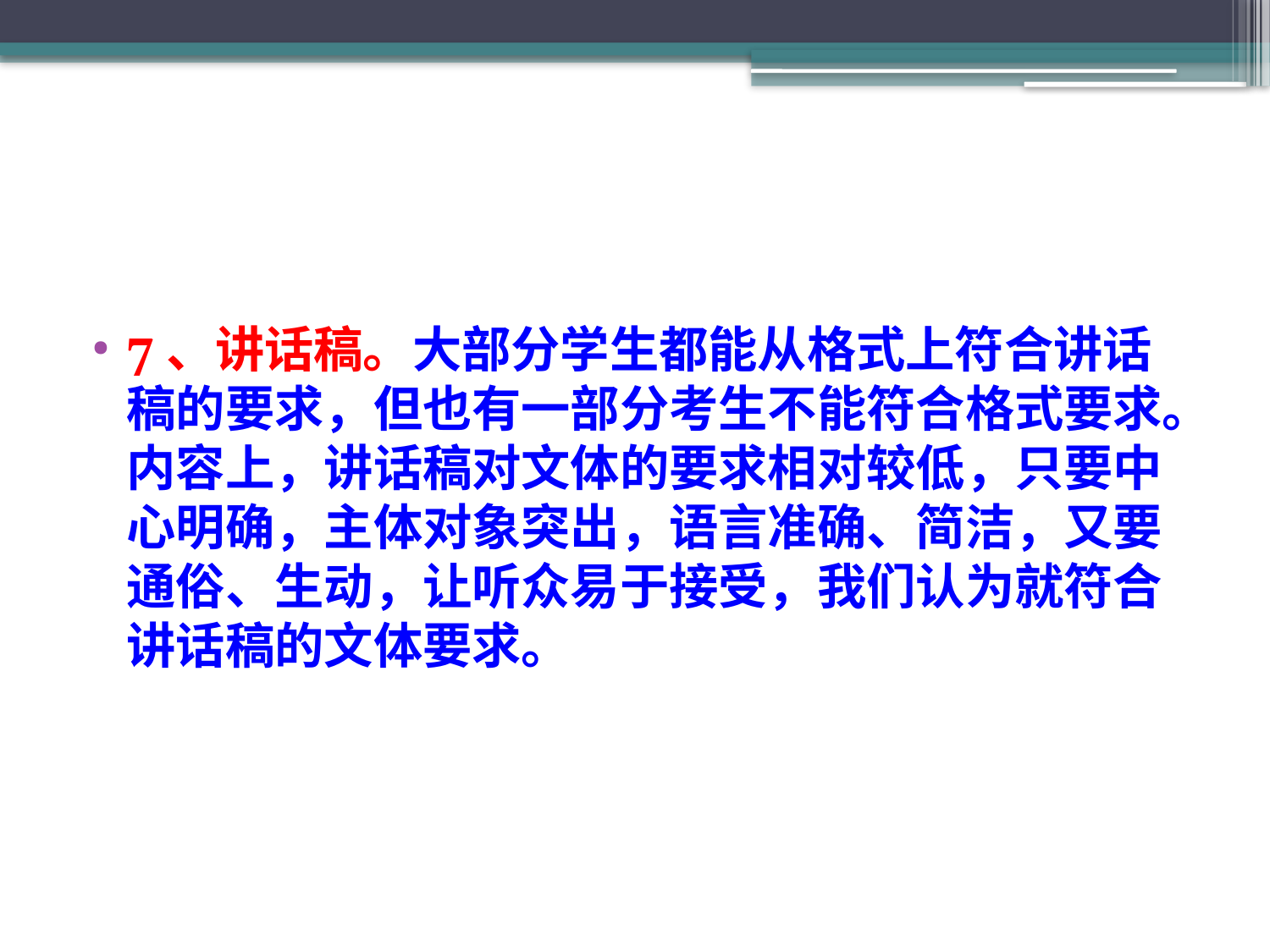

#
7、讲话稿。大部分学生都能从格式上符合讲话稿的要求，但也有一部分考生不能符合格式要求。内容上，讲话稿对文体的要求相对较低，只要中心明确，主体对象突出，语言准确、简洁，又要通俗、生动，让听众易于接受，我们认为就符合讲话稿的文体要求。